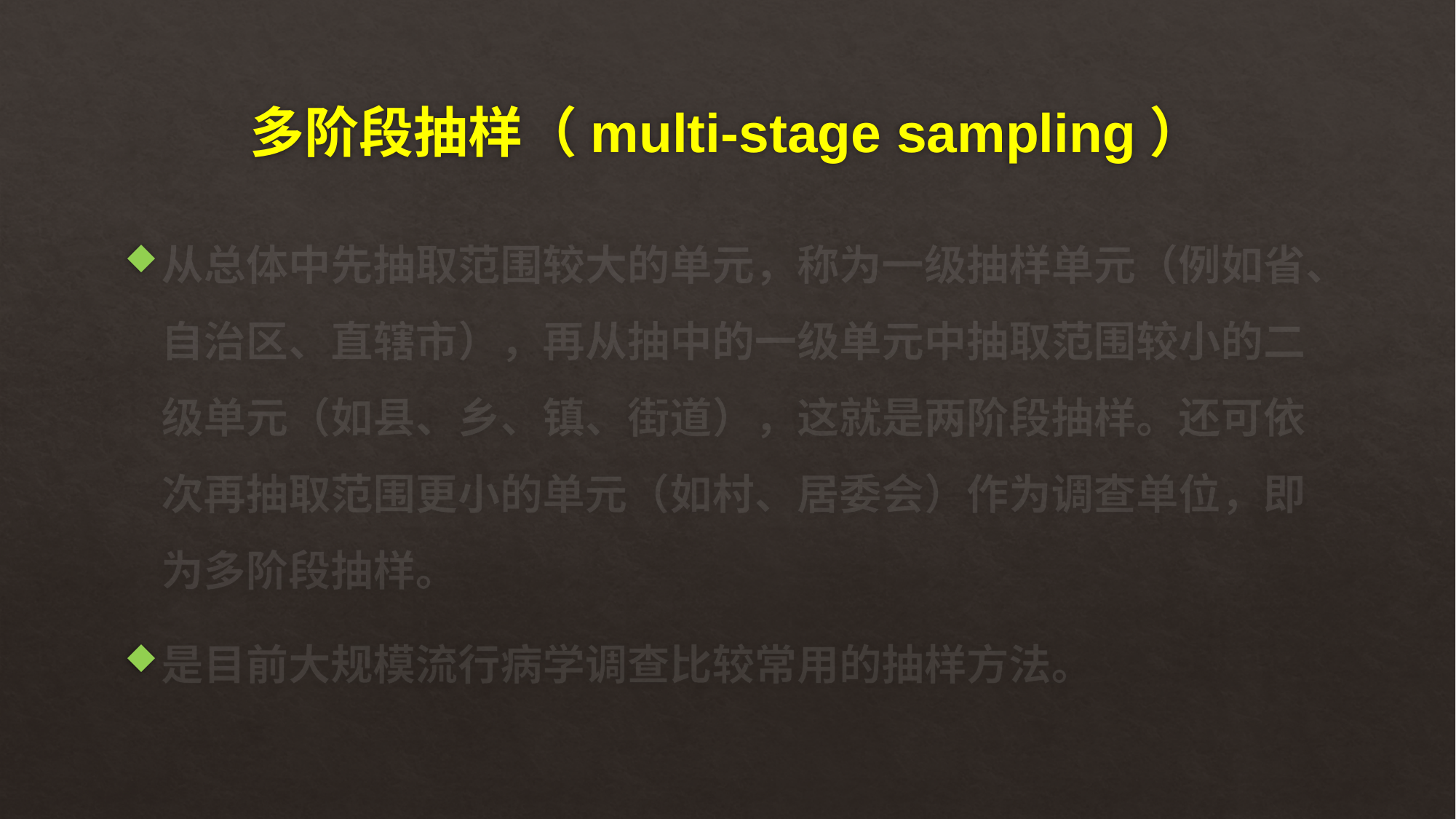

# 多阶段抽样（multi-stage sampling）
从总体中先抽取范围较大的单元，称为一级抽样单元（例如省、自治区、直辖市），再从抽中的一级单元中抽取范围较小的二级单元（如县、乡、镇、街道），这就是两阶段抽样。还可依次再抽取范围更小的单元（如村、居委会）作为调查单位，即为多阶段抽样。
是目前大规模流行病学调查比较常用的抽样方法。